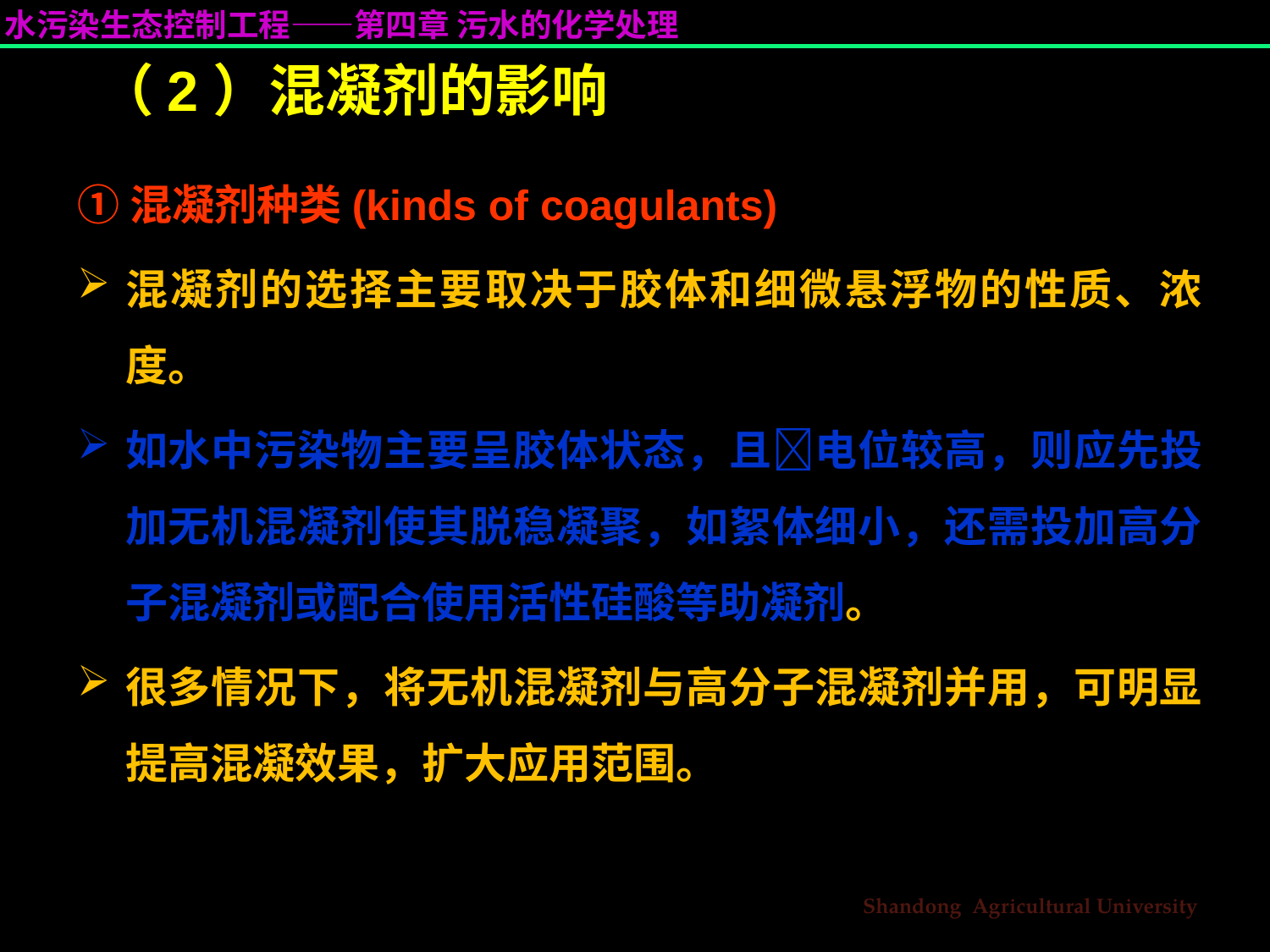

# （2）混凝剂的影响
①混凝剂种类(kinds of coagulants)
混凝剂的选择主要取决于胶体和细微悬浮物的性质、浓度。
如水中污染物主要呈胶体状态，且ζ电位较高，则应先投加无机混凝剂使其脱稳凝聚，如絮体细小，还需投加高分子混凝剂或配合使用活性硅酸等助凝剂。
很多情况下，将无机混凝剂与高分子混凝剂并用，可明显提高混凝效果，扩大应用范围。